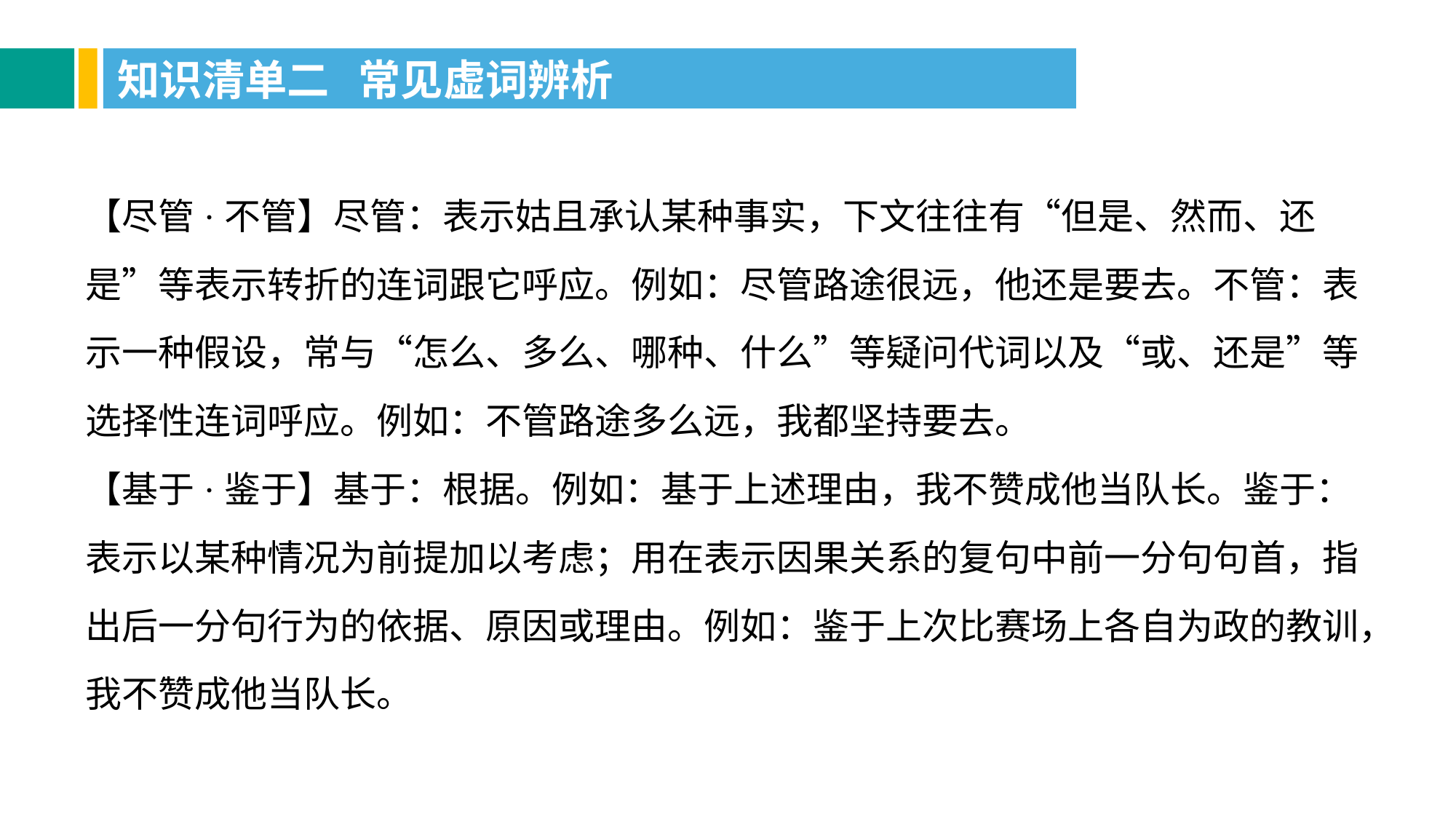

知识清单二   常见虚词辨析

【尽管·不管】尽管：表示姑且承认某种事实，下文往往有“但是、然而、还是”等表示转折的连词跟它呼应。例如：尽管路途很远，他还是要去。不管：表示一种假设，常与“怎么、多么、哪种、什么”等疑问代词以及“或、还是”等选择性连词呼应。例如：不管路途多么远，我都坚持要去。
【基于·鉴于】基于：根据。例如：基于上述理由，我不赞成他当队长。鉴于：表示以某种情况为前提加以考虑；用在表示因果关系的复句中前一分句句首，指出后一分句行为的依据、原因或理由。例如：鉴于上次比赛场上各自为政的教训，我不赞成他当队长。